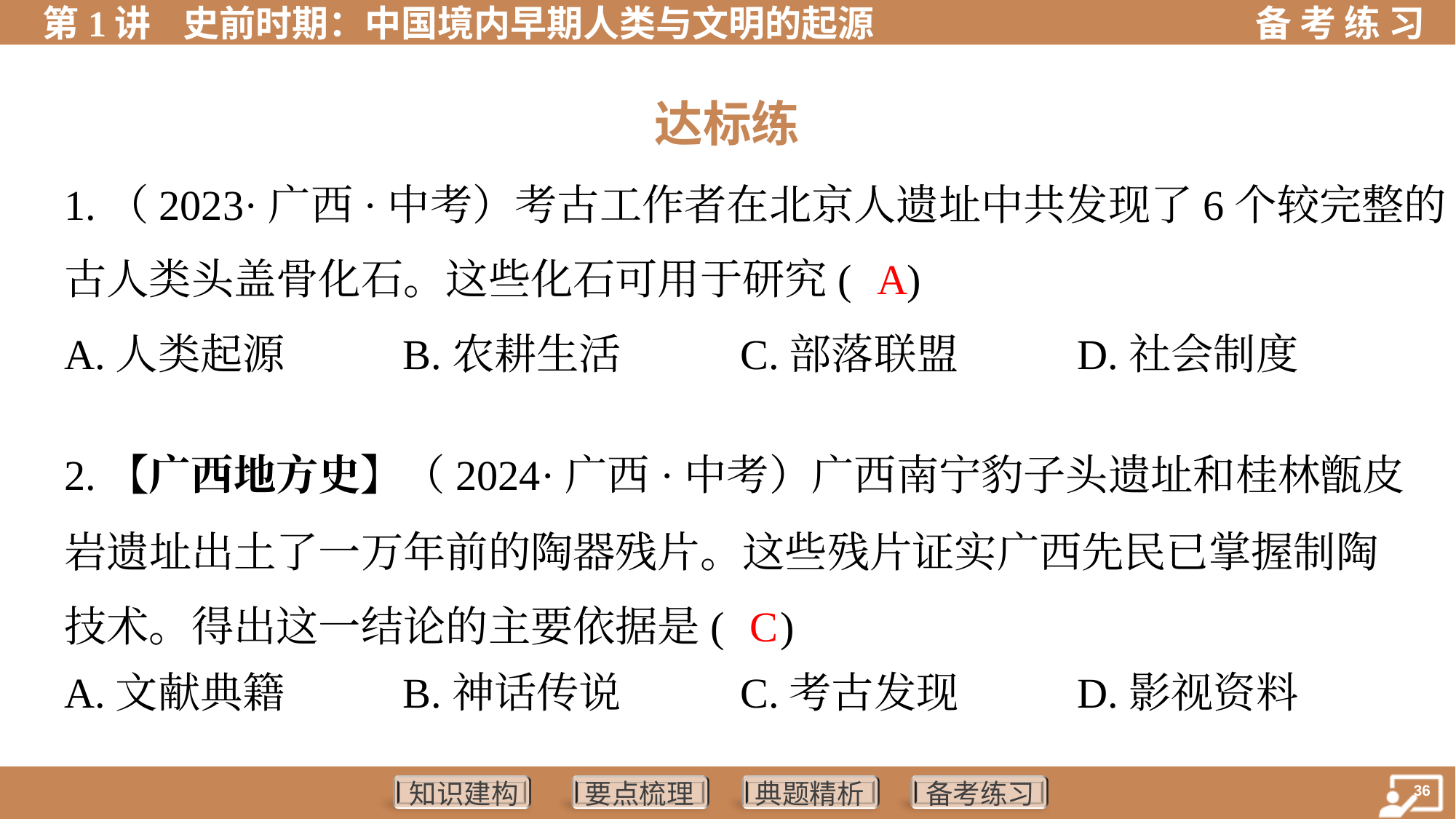

达标练
1.（2023·广西·中考）考古工作者在北京人遗址中共发现了6个较完整的
古人类头盖骨化石。这些化石可用于研究(     )
A
A.人类起源	B.农耕生活	C.部落联盟	D.社会制度
2.【广西地方史】（2024·广西·中考）广西南宁豹子头遗址和桂林甑皮
岩遗址出土了一万年前的陶器残片。这些残片证实广西先民已掌握制陶
技术。得出这一结论的主要依据是(     )
C
A.文献典籍	B.神话传说	C.考古发现	D.影视资料